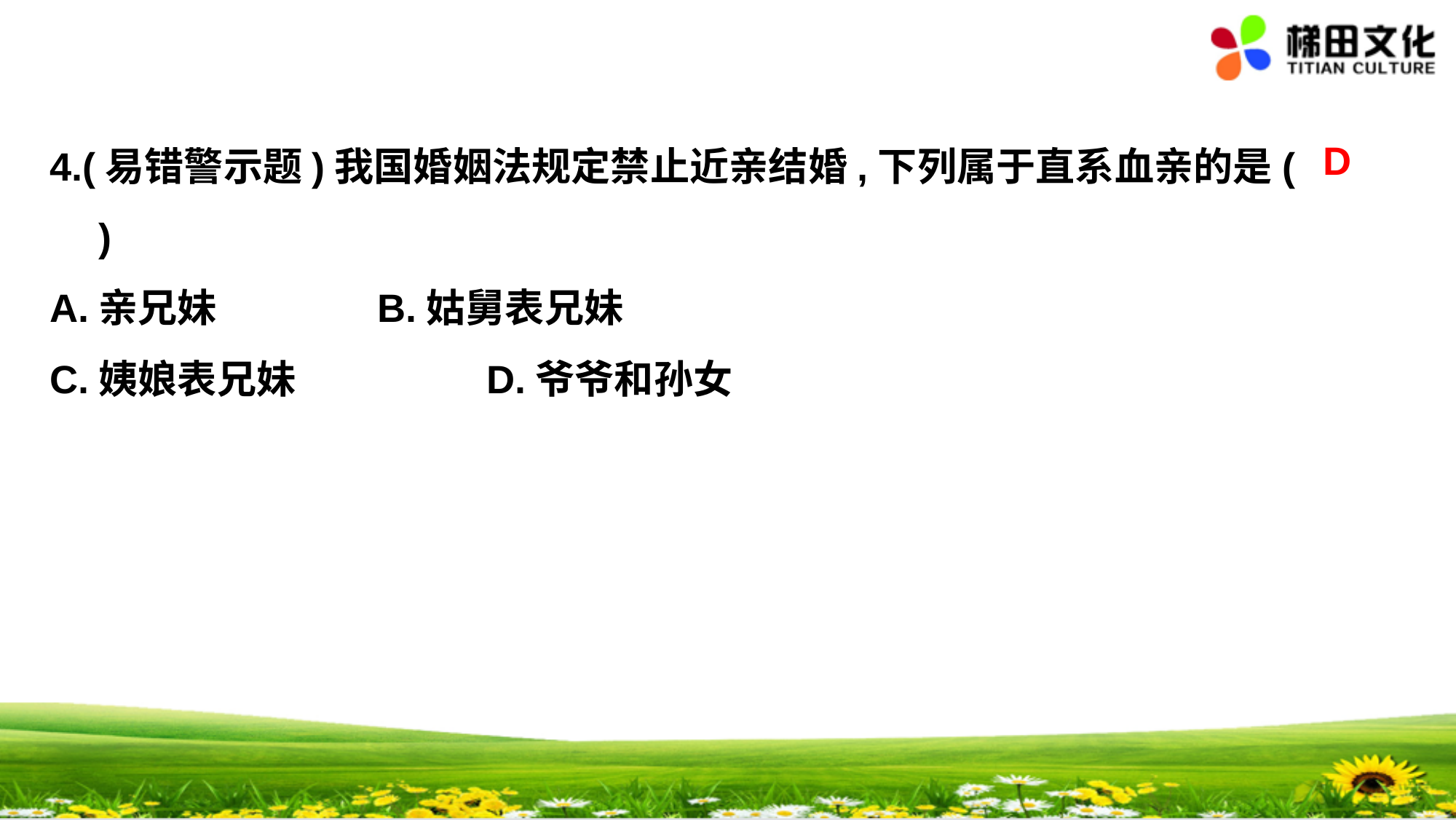

D
4.(易错警示题)我国婚姻法规定禁止近亲结婚,下列属于直系血亲的是(　  　)
A.亲兄妹		B.姑舅表兄妹
C.姨娘表兄妹		D.爷爷和孙女